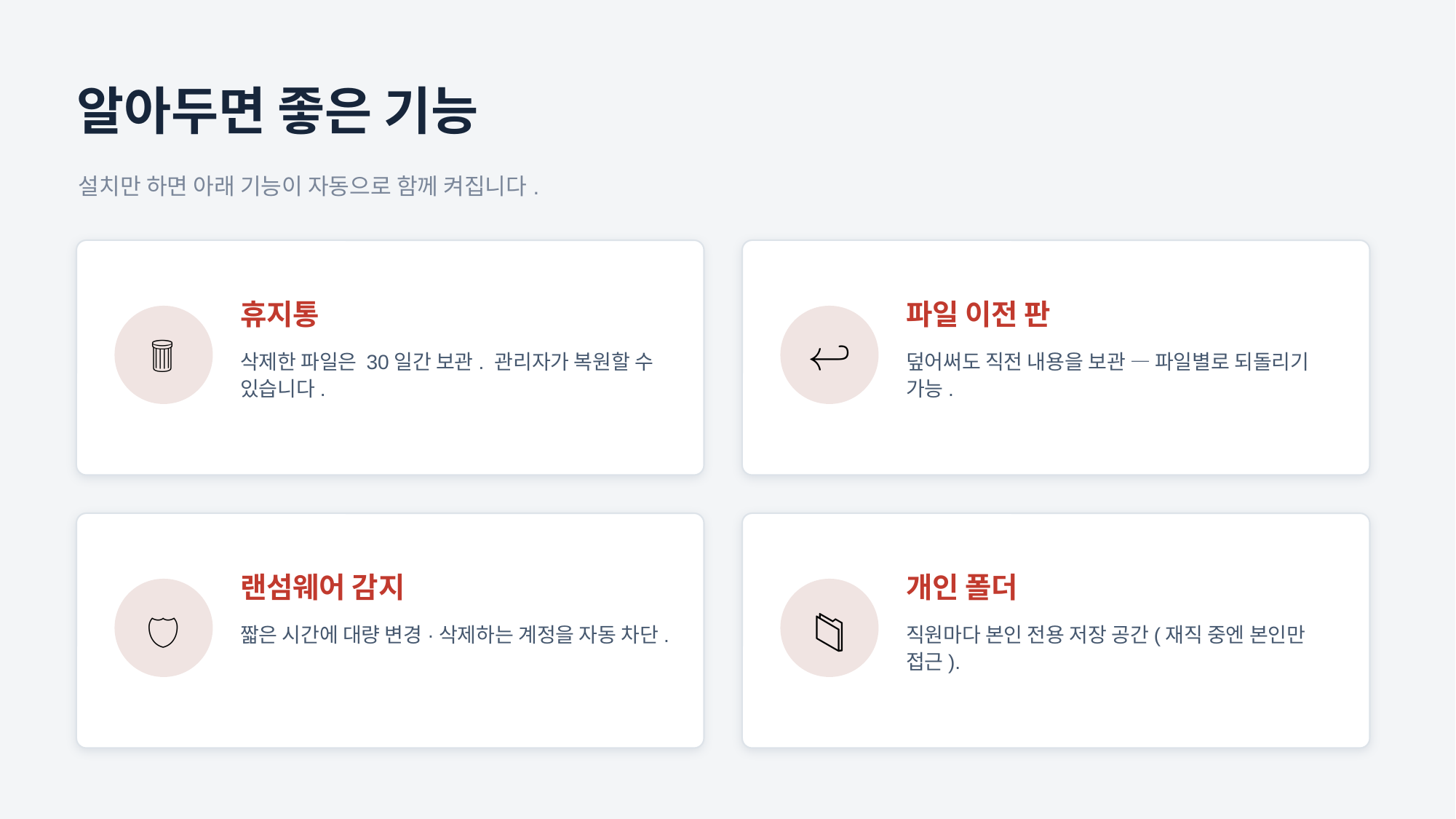

알아두면 좋은 기능
설치만 하면 아래 기능이 자동으로 함께 켜집니다.

휴지통
파일 이전 판

🗑

↩
삭제한 파일은 30일간 보관. 관리자가 복원할 수 있습니다.
덮어써도 직전 내용을 보관 — 파일별로 되돌리기 가능.

랜섬웨어 감지
개인 폴더

🛡

📁
짧은 시간에 대량 변경·삭제하는 계정을 자동 차단.
직원마다 본인 전용 저장 공간(재직 중엔 본인만 접근).